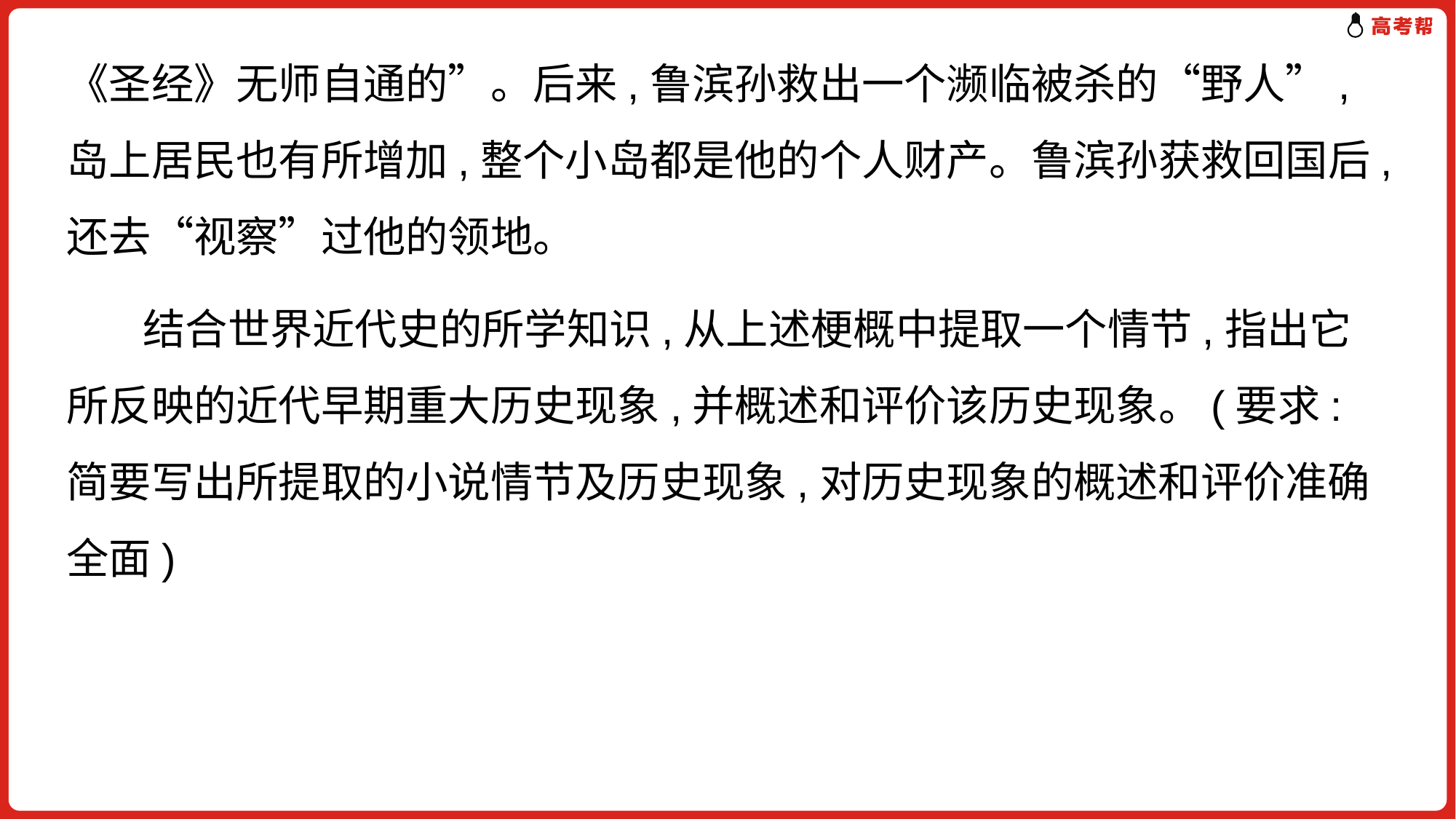

《圣经》无师自通的”。后来,鲁滨孙救出一个濒临被杀的“野人”,岛上居民也有所增加,整个小岛都是他的个人财产。鲁滨孙获救回国后,还去“视察”过他的领地。
       结合世界近代史的所学知识,从上述梗概中提取一个情节,指出它所反映的近代早期重大历史现象,并概述和评价该历史现象。(要求:简要写出所提取的小说情节及历史现象,对历史现象的概述和评价准确全面)